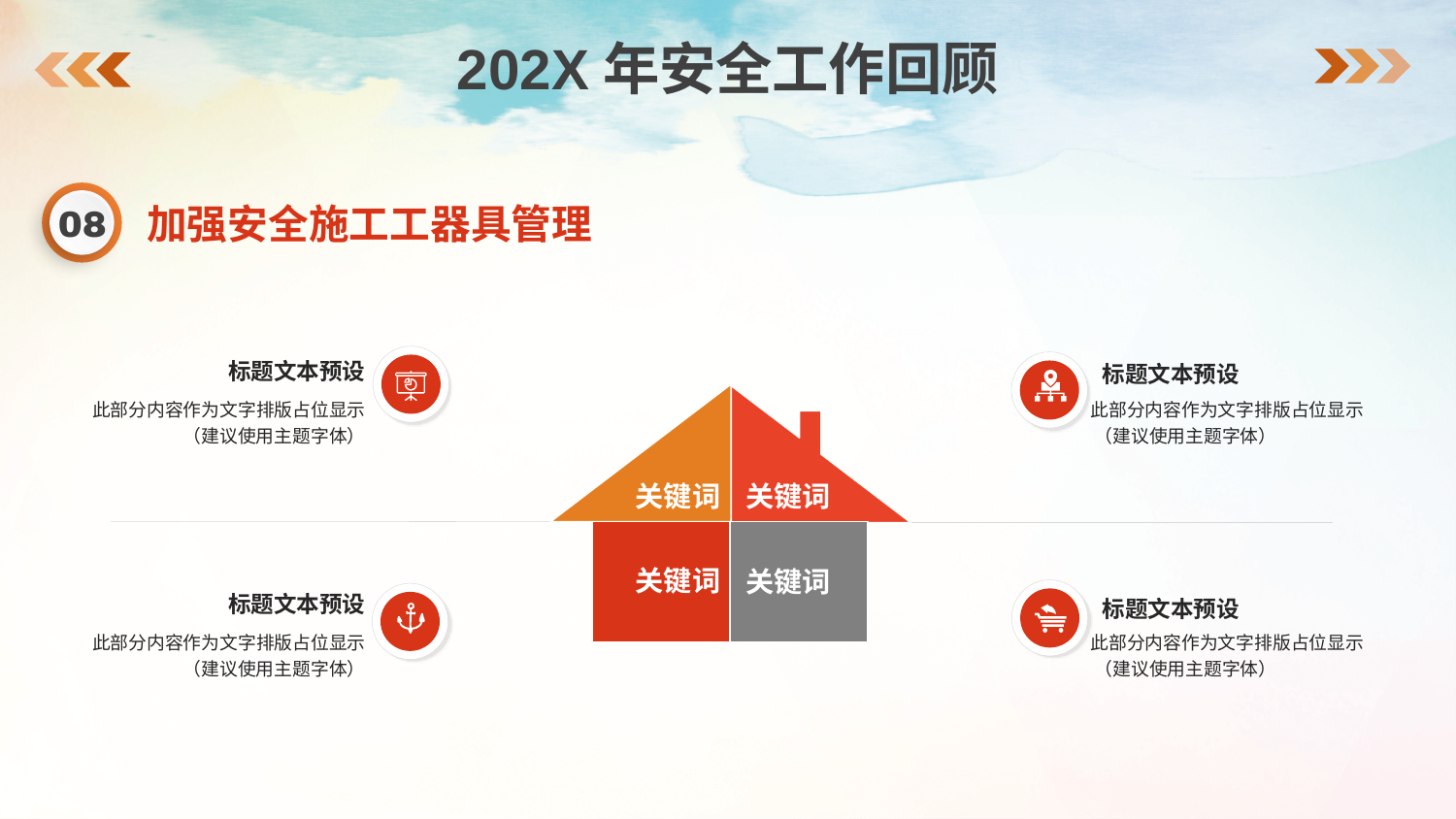

202X年安全工作回顾

08
加强安全施工工器具管理

标题文本预设

标题文本预设

关键词
关键词

关键词
关键词
此部分内容作为文字排版占位显示
 （建议使用主题字体）
此部分内容作为文字排版占位显示
 （建议使用主题字体）

标题文本预设
标题文本预设
此部分内容作为文字排版占位显示
 （建议使用主题字体）
此部分内容作为文字排版占位显示
 （建议使用主题字体）